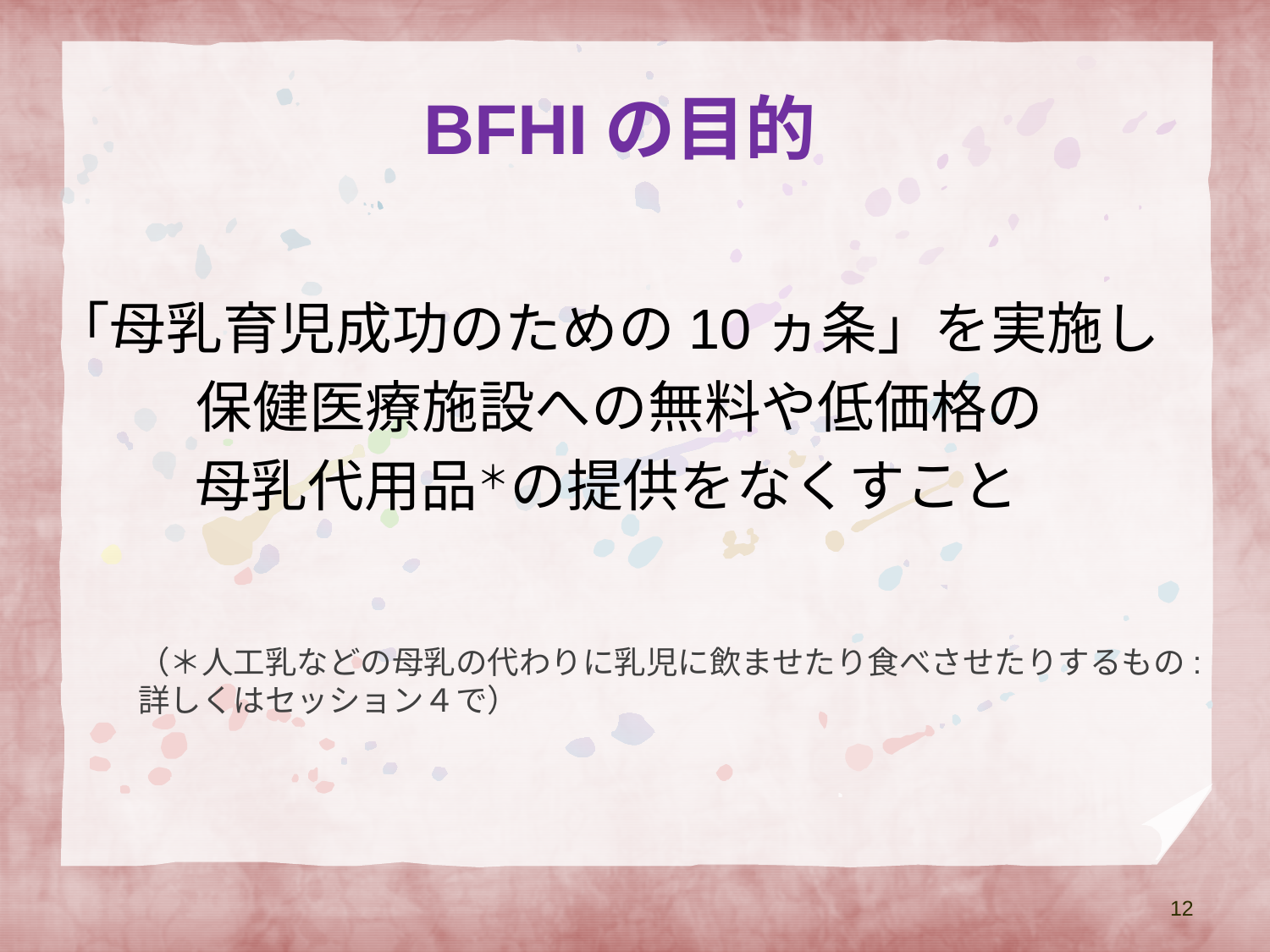

# BFHIの目的
「母乳育児成功のための10ヵ条」を実施し
 保健医療施設への無料や低価格の
母乳代用品＊の提供をなくすこと
（＊人工乳などの母乳の代わりに乳児に飲ませたり食べさせたりするもの:
詳しくはセッション４で）

12